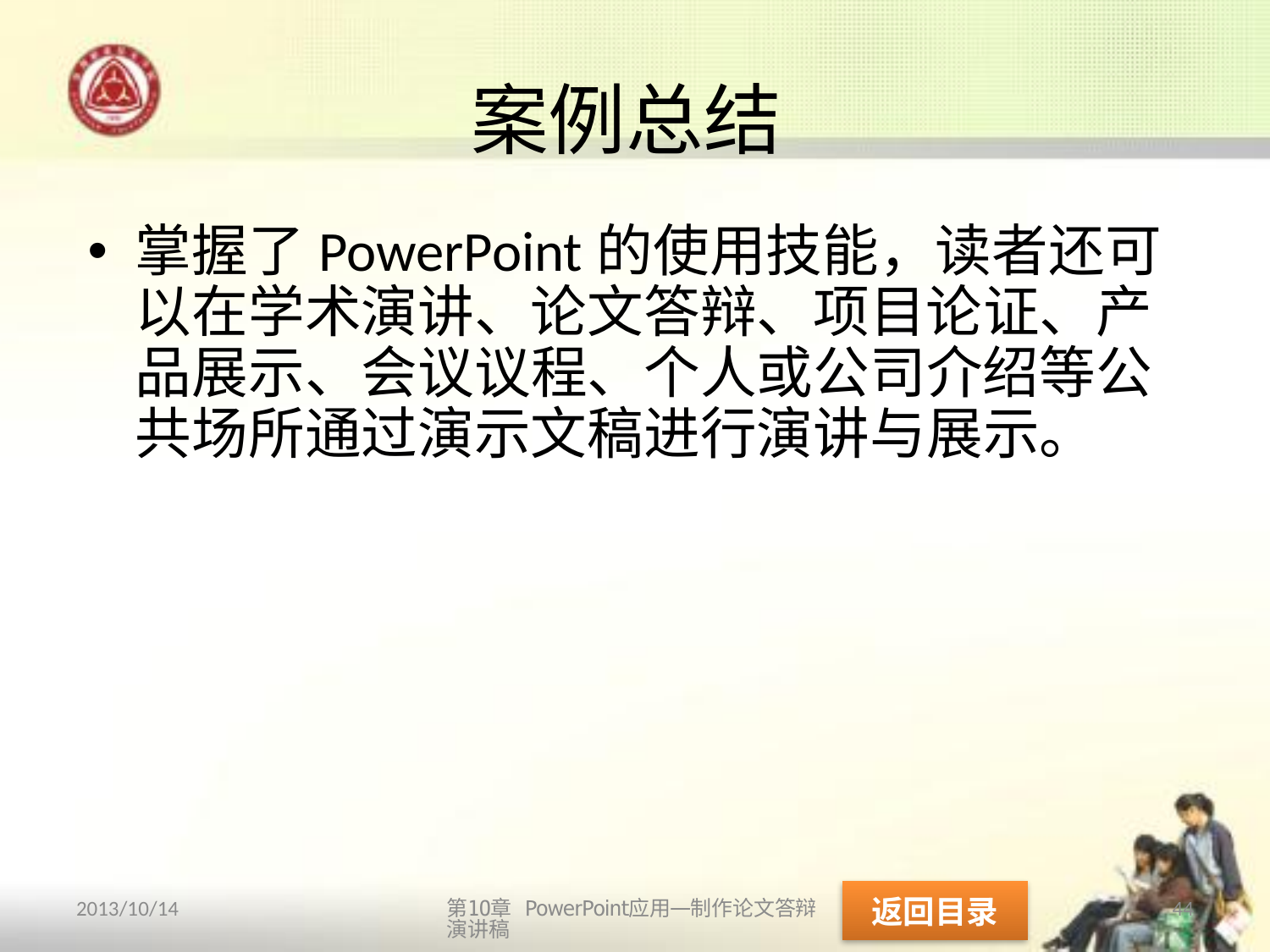

# 案例总结
掌握了PowerPoint的使用技能，读者还可以在学术演讲、论文答辩、项目论证、产品展示、会议议程、个人或公司介绍等公共场所通过演示文稿进行演讲与展示。
返回目录
第10章  PowerPoint应用—制作论文答辩演讲稿
44
2013/10/14